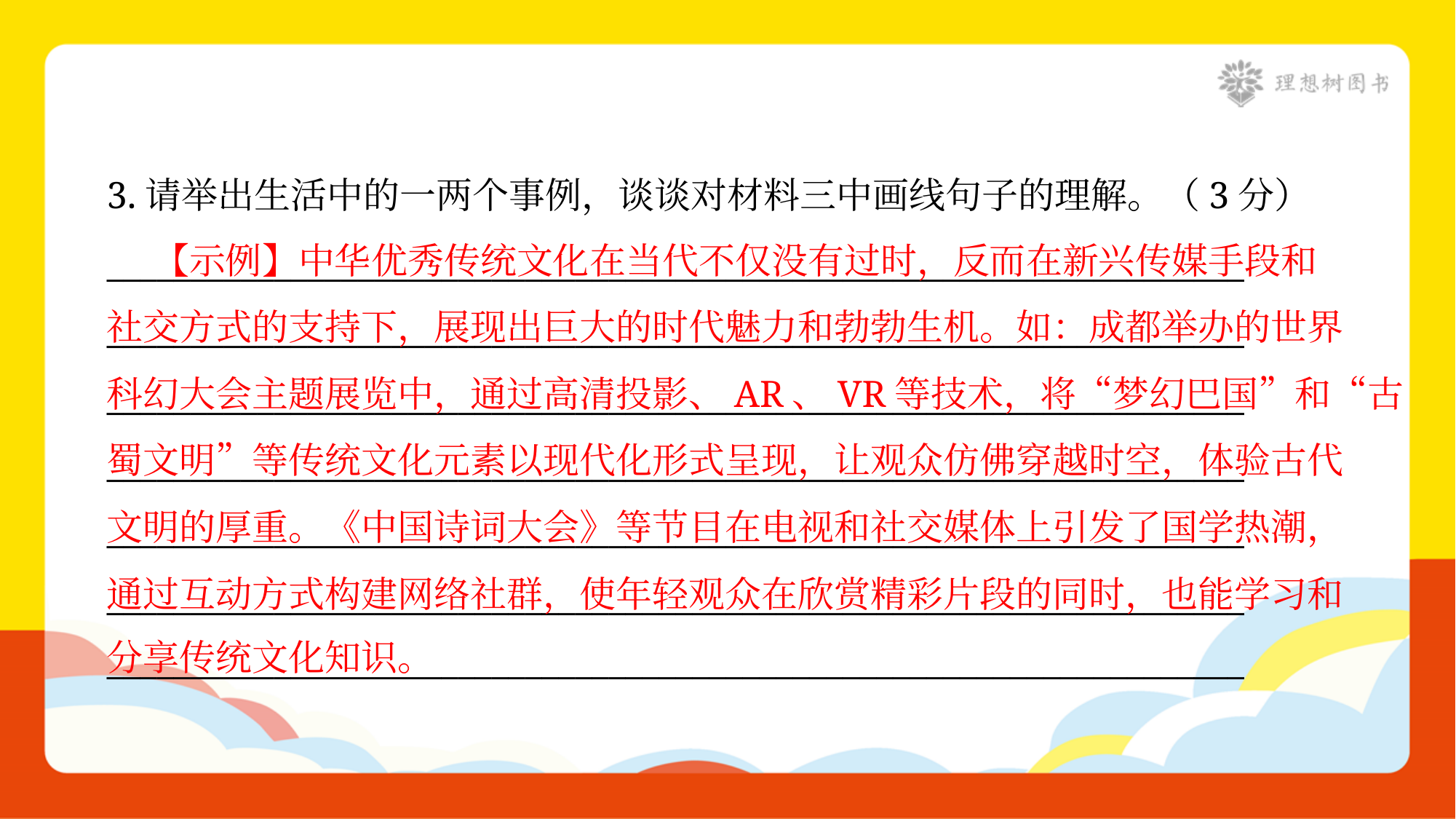

3.请举出生活中的一两个事例，谈谈对材料三中画线句子的理解。（3分）
    【示例】中华优秀传统文化在当代不仅没有过时，反而在新兴传媒手段和
社交方式的支持下，展现出巨大的时代魅力和勃勃生机。如：成都举办的世界
科幻大会主题展览中，通过高清投影、AR、VR等技术，将“梦幻巴国”和“古
蜀文明”等传统文化元素以现代化形式呈现，让观众仿佛穿越时空，体验古代
文明的厚重。《中国诗词大会》等节目在电视和社交媒体上引发了国学热潮，
通过互动方式构建网络社群，使年轻观众在欣赏精彩片段的同时，也能学习和
分享传统文化知识。
____________________________________________________________________
____________________________________________________________________
____________________________________________________________________
____________________________________________________________________
____________________________________________________________________
____________________________________________________________________
____________________________________________________________________